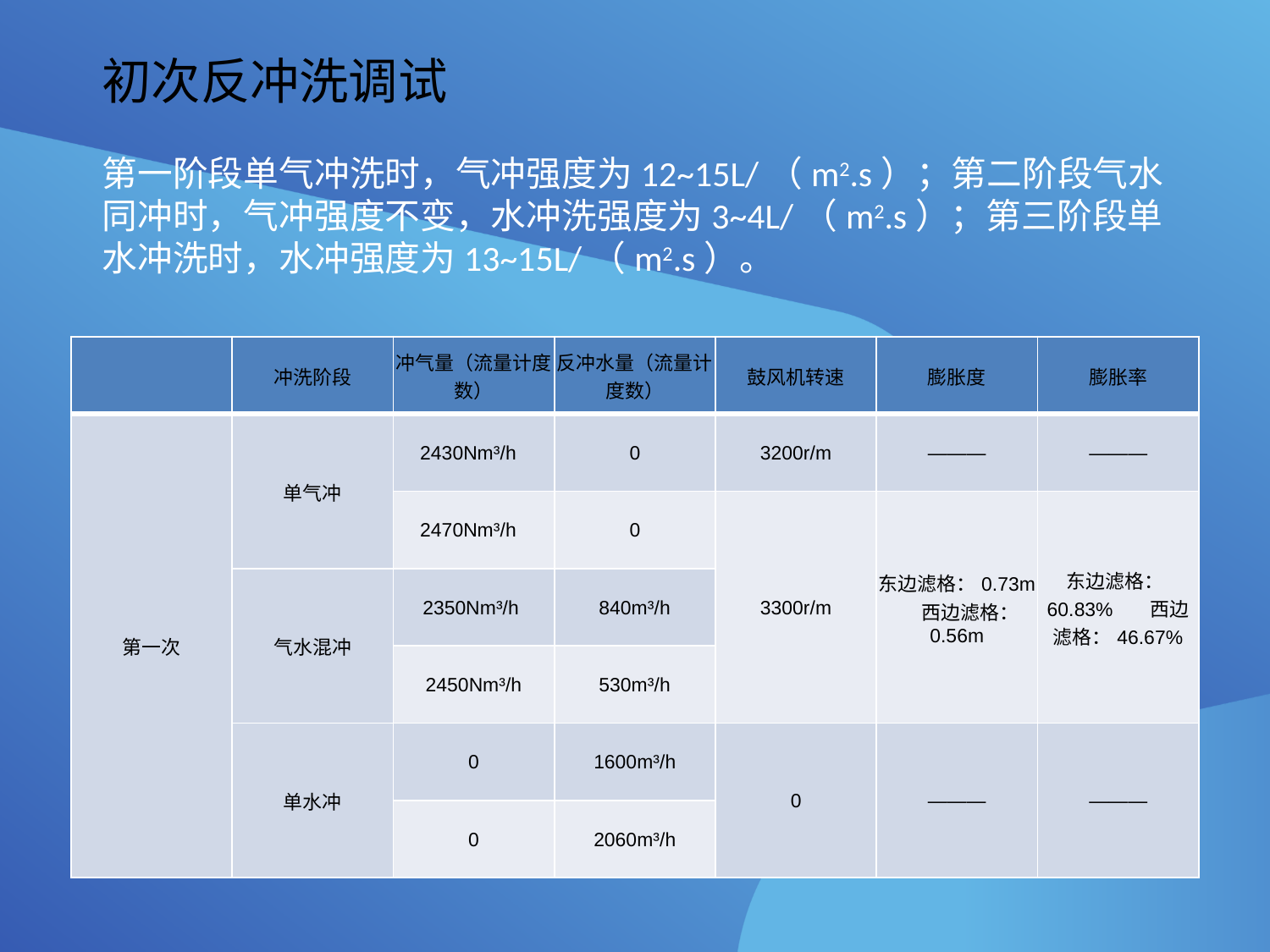

初次反冲洗调试

第一阶段单气冲洗时，气冲强度为12~15L/（m2.s）；第二阶段气水同冲时，气冲强度不变，水冲洗强度为3~4L/（m2.s）；第三阶段单水冲洗时，水冲强度为13~15L/（m2.s）。
|  | 冲洗阶段 | 冲气量（流量计度数） | 反冲水量（流量计度数） | 鼓风机转速 | 膨胀度 | 膨胀率 |
| --- | --- | --- | --- | --- | --- | --- |
| 第一次 | 单气冲 | 2430Nm³/h | 0 | 3200r/m | ——— | ——— |
|  |  | 2470Nm³/h | 0 | 3300r/m | 东边滤格：0.73m 西边滤格：0.56m | 东边滤格：60.83% 西边滤格：46.67% |
|  | 气水混冲 | 2350Nm³/h | 840m³/h |  |  |  |
|  |  | 2450Nm³/h | 530m³/h |  |  |  |
|  | 单水冲 | 0 | 1600m³/h | 0 | ——— | ——— |
|  |  | 0 | 2060m³/h |  |  |  |